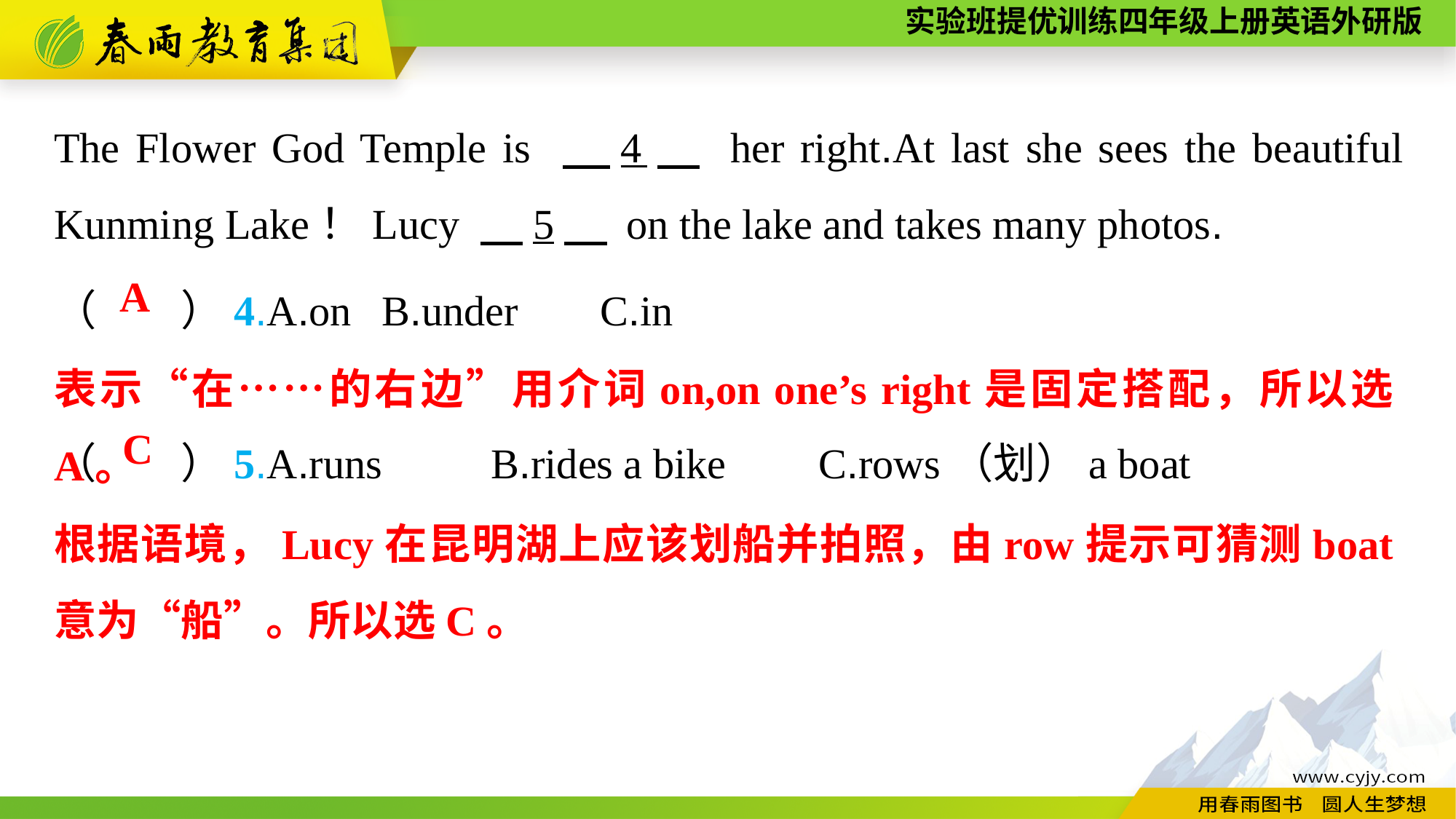

The Flower God Temple is 　4　 her right.At last she sees the beautiful Kunming Lake！Lucy 　5　 on the lake and takes many photos.
（　　）4.A.on	B.under	C.in

（　　）5.A.runs	B.rides a bike	C.rows（划）a boat
A
表示“在……的右边”用介词on,on one’s right是固定搭配，所以选A。
C
根据语境，Lucy在昆明湖上应该划船并拍照，由row提示可猜测boat意为“船”。所以选C。